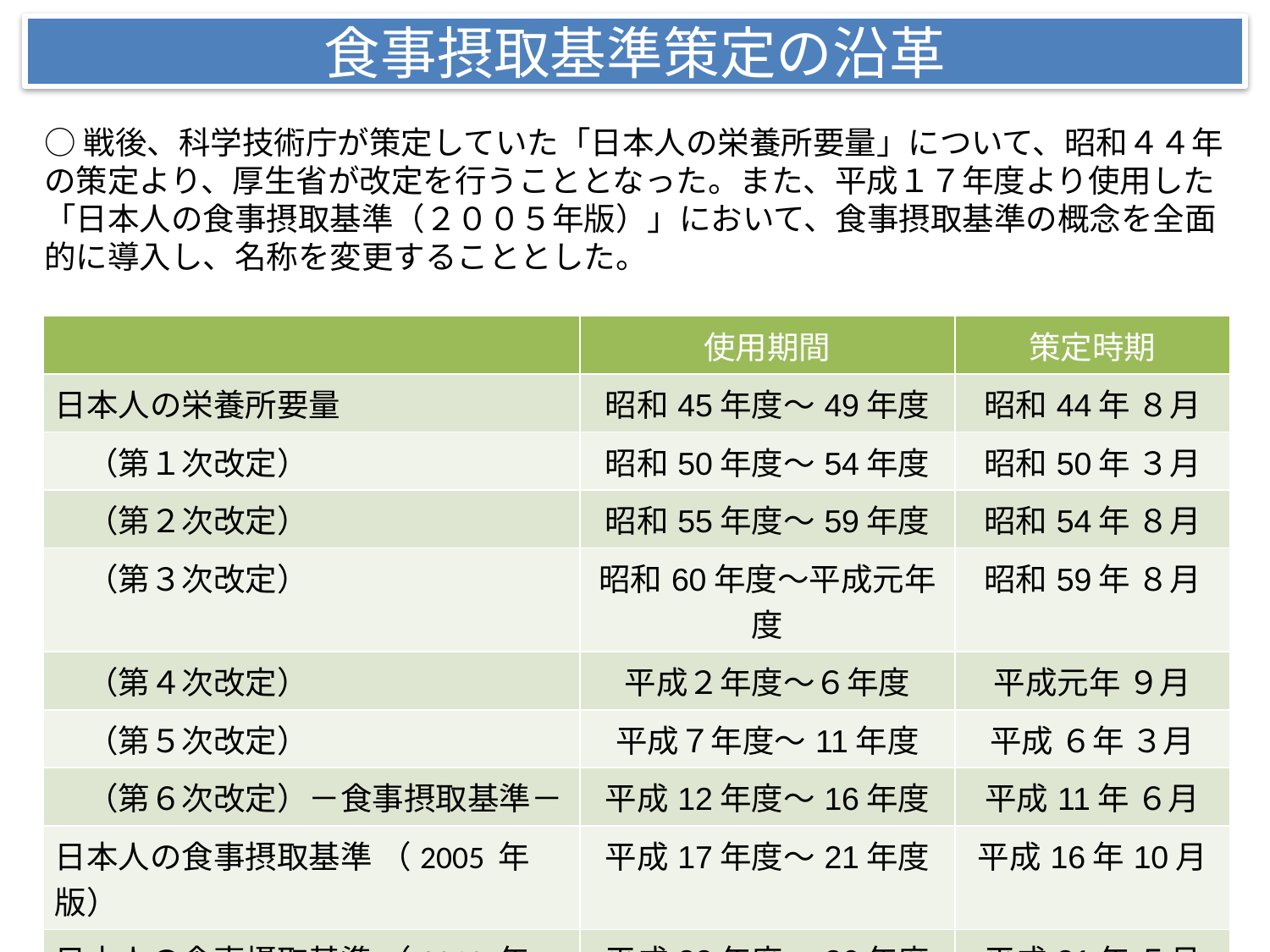

# 食事摂取基準策定の沿革
○戦後、科学技術庁が策定していた「日本人の栄養所要量」について、昭和４４年の策定より、厚生省が改定を行うこととなった。また、平成１７年度より使用した「日本人の食事摂取基準（２００５年版）」において、食事摂取基準の概念を全面的に導入し、名称を変更することとした。
|  | 使用期間 | 策定時期 |
| --- | --- | --- |
| 日本人の栄養所要量 | 昭和45年度～49年度 | 昭和44年 ８月 |
| （第１次改定） | 昭和50年度～54年度 | 昭和50年 ３月 |
| （第２次改定） | 昭和55年度～59年度 | 昭和54年 ８月 |
| （第３次改定） | 昭和60年度～平成元年度 | 昭和59年 ８月 |
| （第４次改定） | 平成２年度～６年度 | 平成元年 ９月 |
| （第５次改定） | 平成７年度～11年度 | 平成 ６年 ３月 |
| （第６次改定）－食事摂取基準－ | 平成12年度～16年度 | 平成11年 ６月 |
| 日本人の食事摂取基準 （2005 年版） | 平成17年度～21年度 | 平成16年10月 |
| 日本人の食事摂取基準 （2010 年版） | 平成22年度～26年度 | 平成21年 ５月 |
| 日本人の食事摂取基準 （2015 年版） | 平成27年度～31年度 | 平成26年　3月 |